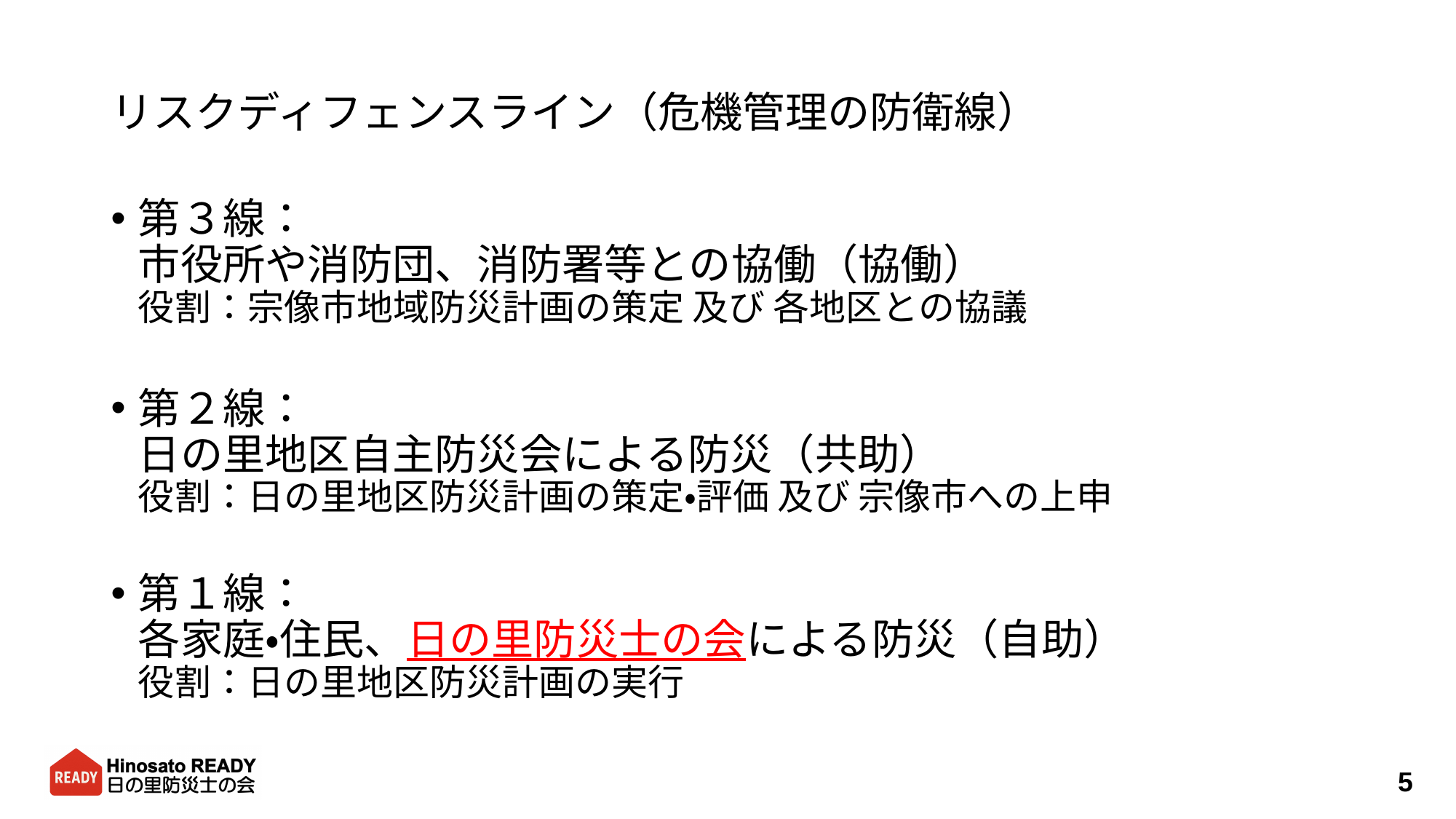

# リスクディフェンスライン（危機管理の防衛線）
第３線：
市役所や消防団、消防署等との協働（協働）
役割：宗像市地域防災計画の策定 及び 各地区との協議
第２線：
日の里地区自主防災会による防災（共助）
役割：日の里地区防災計画の策定・評価 及び 宗像市への上申
第１線：
各家庭・住民、日の里防災士の会による防災（自助）
役割：日の里地区防災計画の実行
5